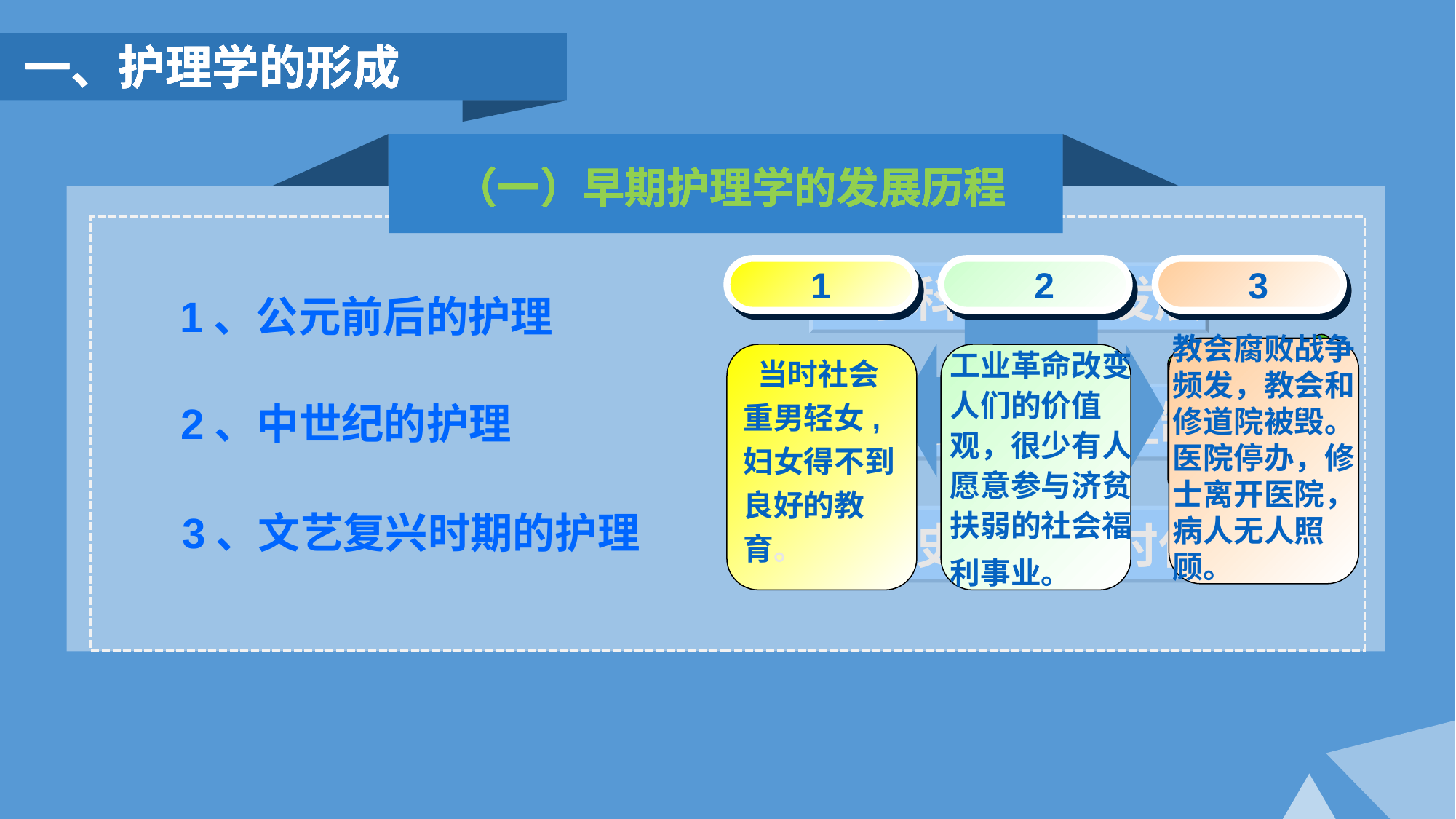

一、护理学的形成
一、护理学的形成
一、护理学的形成
一、护理学的形成
一、护理学的形成
一、护理学的形成

（一）早期护理学的发展历程
（一）早期护理学的发展历程
（一）早期护理学的发展历程
（一）早期护理学的发展历程
（一）早期护理学的发展历程
（一）早期护理学的发展历程
（一）早期护理学的发展历程
（一）早期护理学的发展历程

1
 2
 3

医学科学迅猛发展
护理摆脱教会控制
护理史的黑暗时代
中世纪
的护理
战争
宗教

1、公元前后的护理
工业革命改变人们的价值观，很少有人愿意参与济贫扶弱的社会福利事业。
教会腐败战争频发，教会和修道院被毁。医院停办，修士离开医院，病人无人照顾。

 当时社会重男轻女,妇女得不到良好的教育。
2、中世纪的护理

3、文艺复兴时期的护理